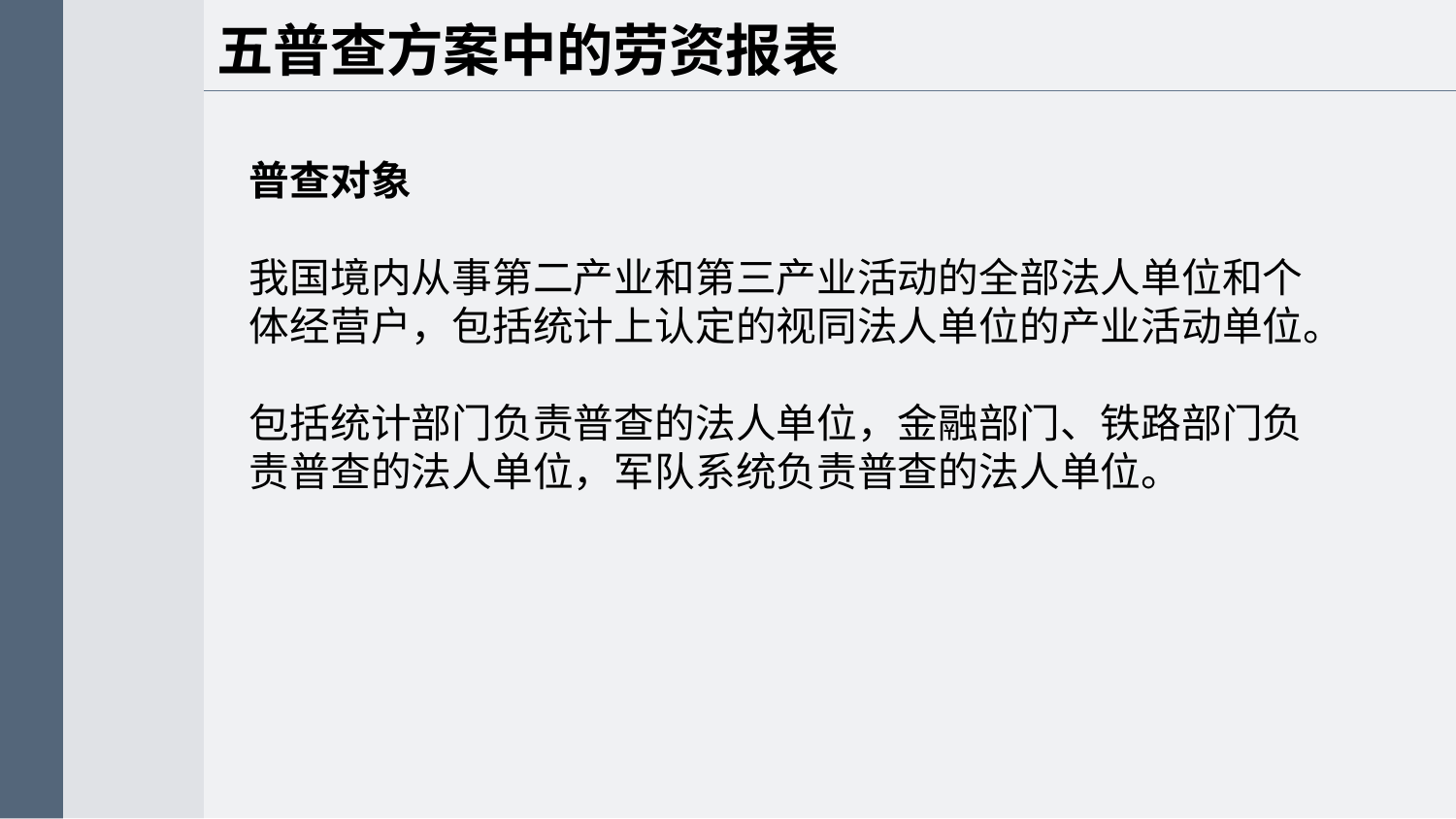

五普查方案中的劳资报表

普查对象

我国境内从事第二产业和第三产业活动的全部法人单位和个体经营户，包括统计上认定的视同法人单位的产业活动单位。

包括统计部门负责普查的法人单位，金融部门、铁路部门负责普查的法人单位，军队系统负责普查的法人单位。